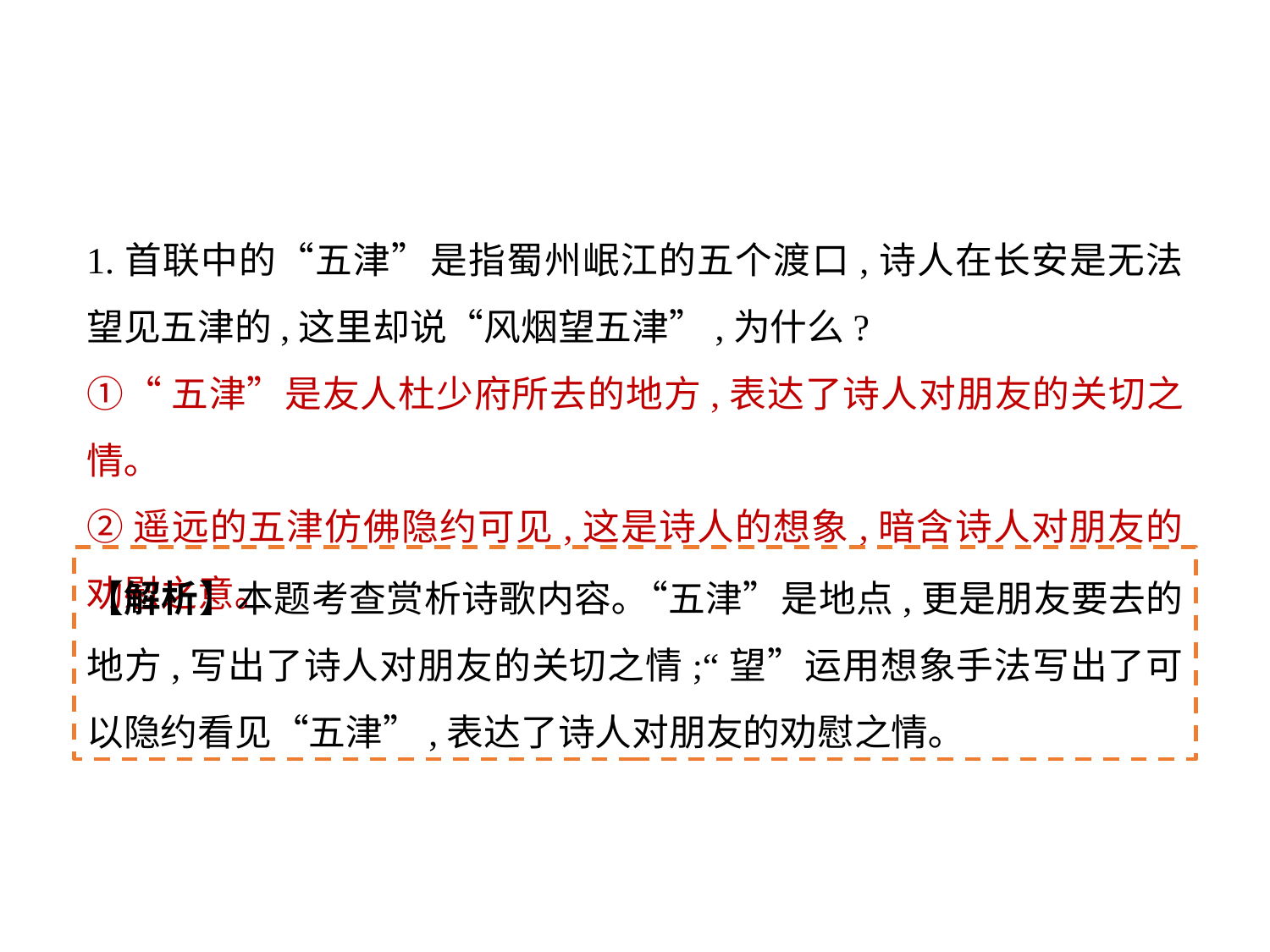

1.首联中的“五津”是指蜀州岷江的五个渡口,诗人在长安是无法望见五津的,这里却说“风烟望五津”,为什么?
①“五津”是友人杜少府所去的地方,表达了诗人对朋友的关切之情｡
②遥远的五津仿佛隐约可见,这是诗人的想象,暗含诗人对朋友的劝慰之意｡
【解析】本题考查赏析诗歌内容｡“五津”是地点,更是朋友要去的地方,写出了诗人对朋友的关切之情;“望”运用想象手法写出了可以隐约看见“五津”,表达了诗人对朋友的劝慰之情｡